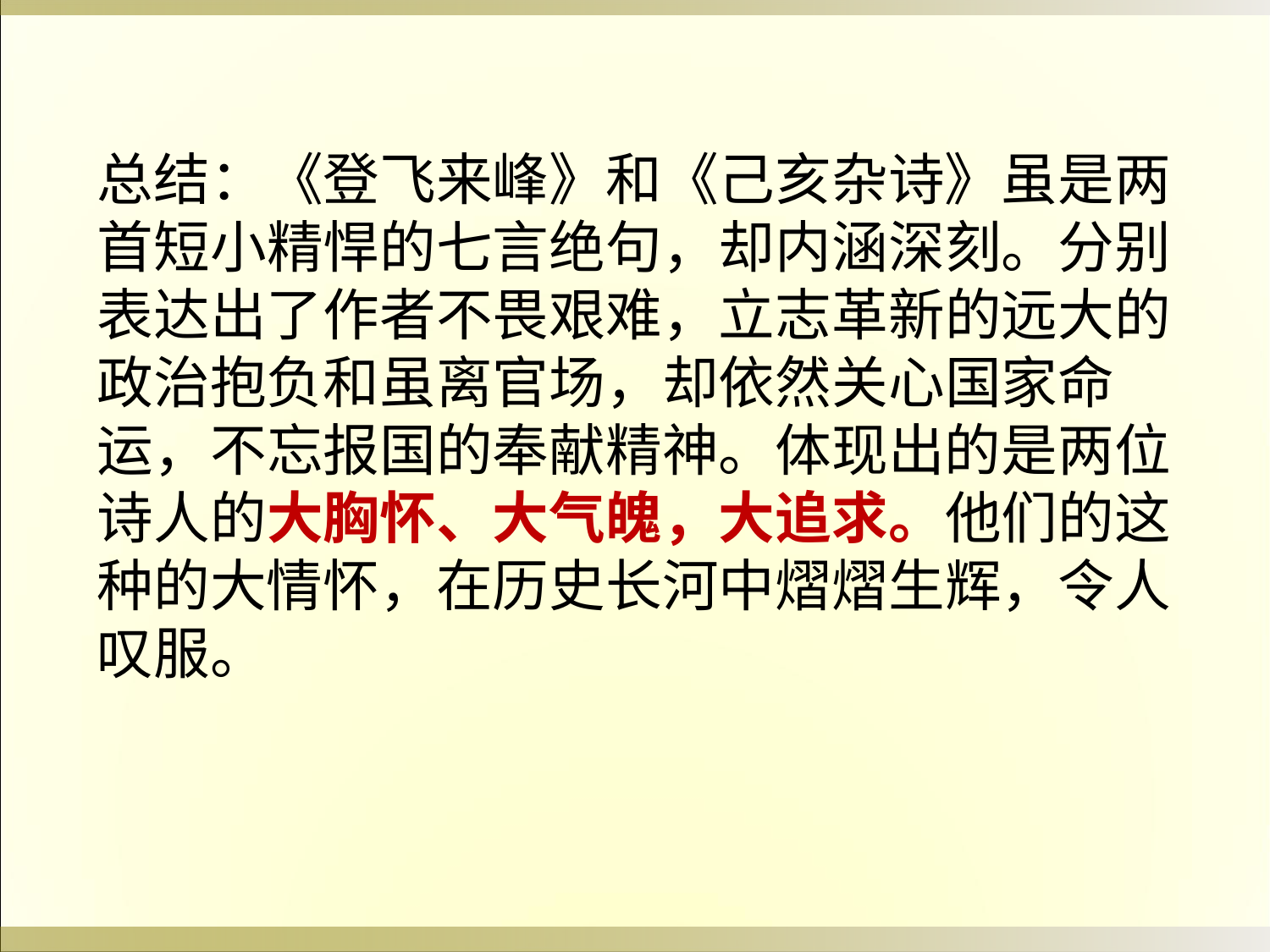

总结：《登飞来峰》和《己亥杂诗》虽是两首短小精悍的七言绝句，却内涵深刻。分别表达出了作者不畏艰难，立志革新的远大的政治抱负和虽离官场，却依然关心国家命运，不忘报国的奉献精神。体现出的是两位诗人的大胸怀、大气魄，大追求。他们的这种的大情怀，在历史长河中熠熠生辉，令人叹服。